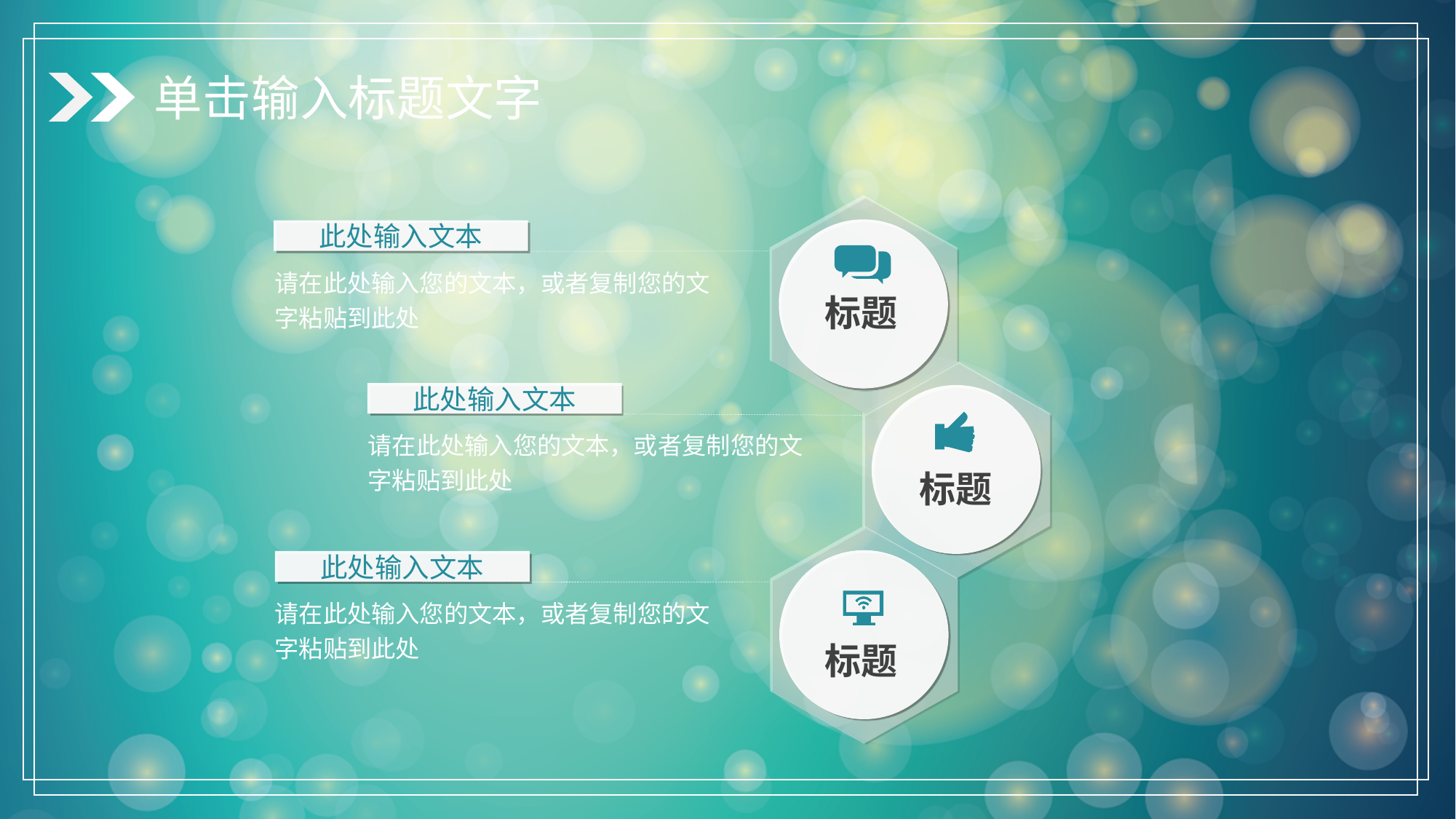

单击输入标题文字

此处输入文本

请在此处输入您的文本，或者复制您的文字粘贴到此处
标题

此处输入文本

请在此处输入您的文本，或者复制您的文字粘贴到此处
标题

此处输入文本
请在此处输入您的文本，或者复制您的文字粘贴到此处

标题